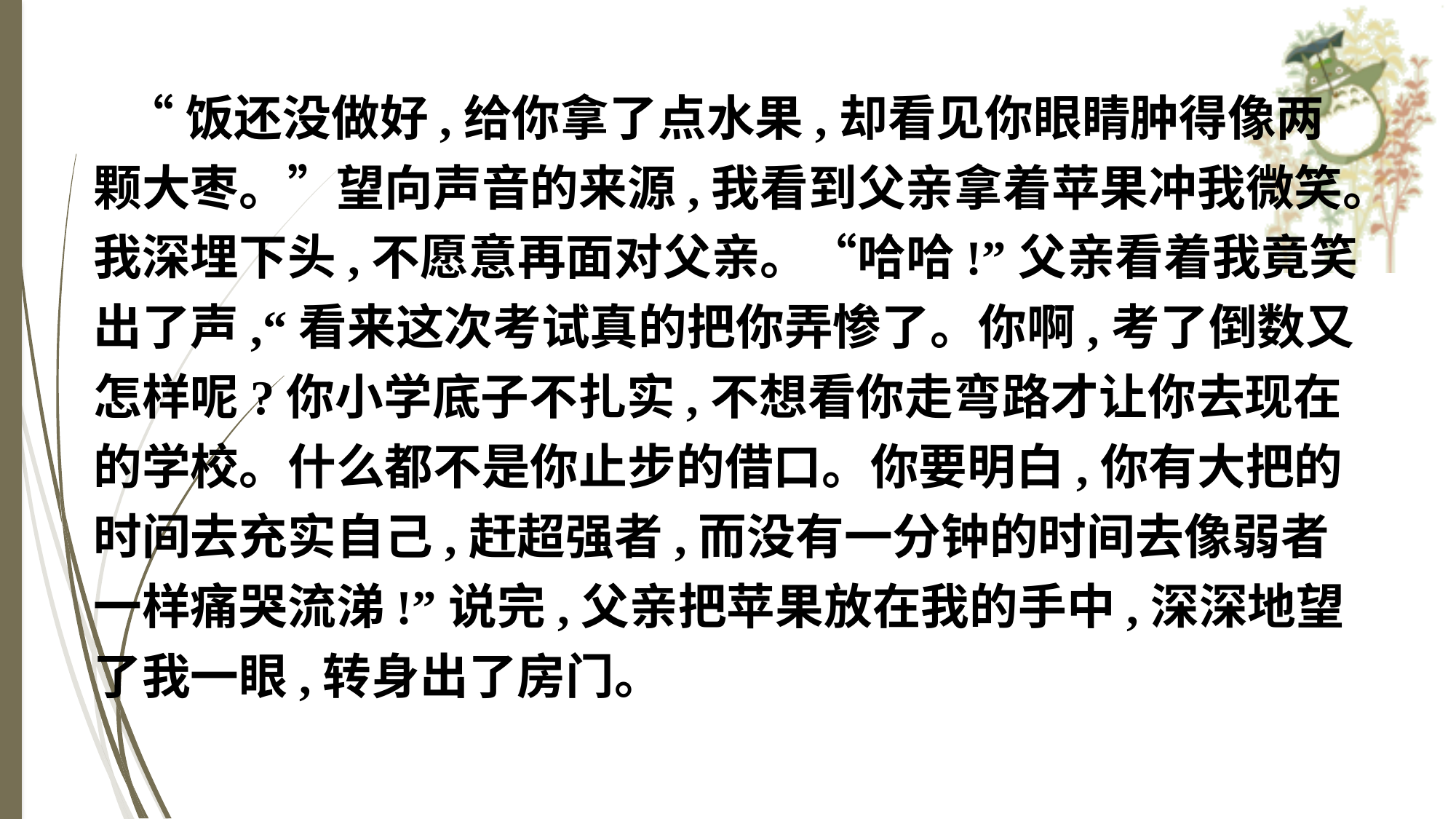

“饭还没做好,给你拿了点水果,却看见你眼睛肿得像两颗大枣。”望向声音的来源,我看到父亲拿着苹果冲我微笑。我深埋下头,不愿意再面对父亲。“哈哈!”父亲看着我竟笑出了声,“看来这次考试真的把你弄惨了。你啊,考了倒数又怎样呢?你小学底子不扎实,不想看你走弯路才让你去现在的学校。什么都不是你止步的借口。你要明白,你有大把的时间去充实自己,赶超强者,而没有一分钟的时间去像弱者一样痛哭流涕!”说完,父亲把苹果放在我的手中,深深地望了我一眼,转身出了房门。